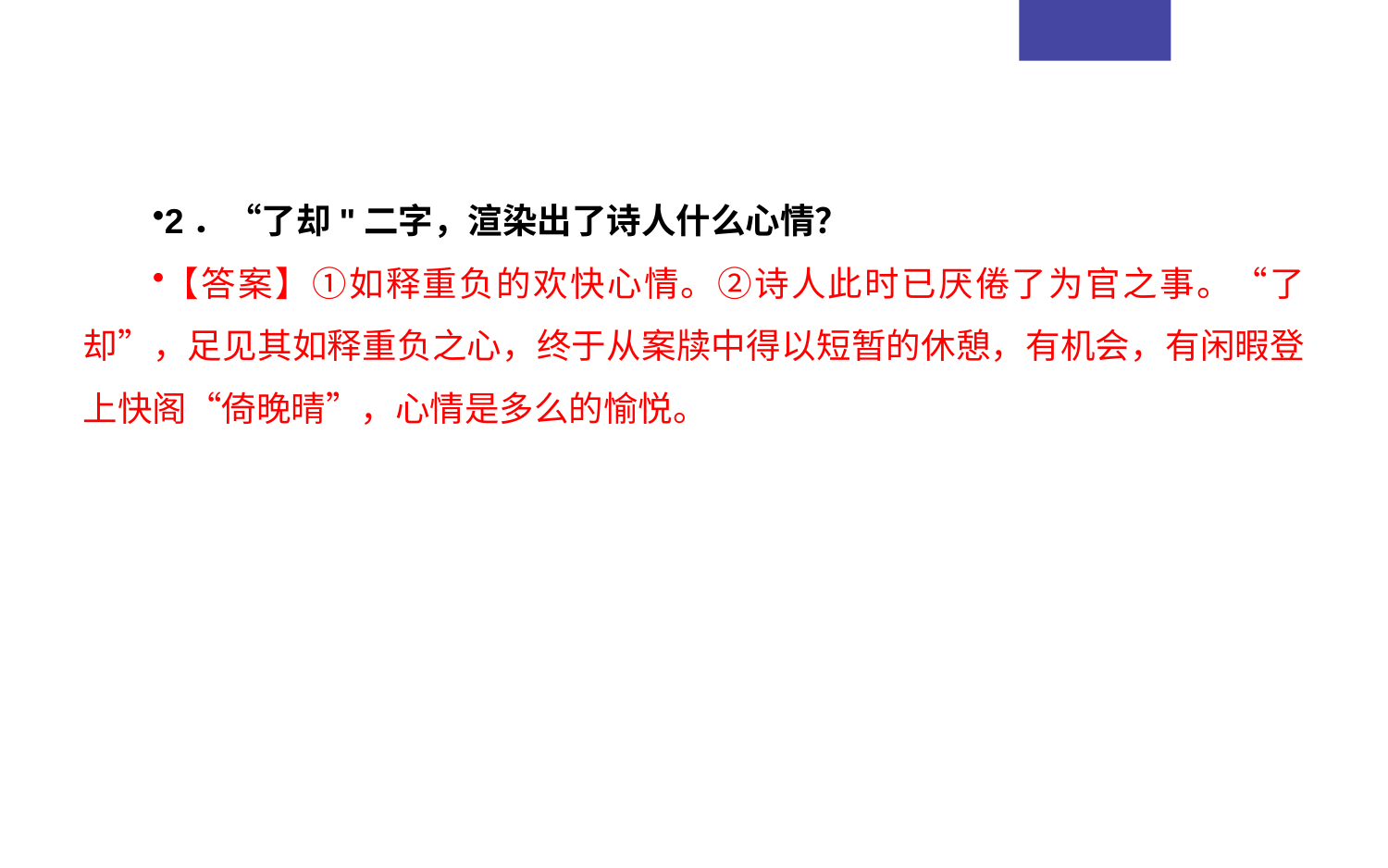

2．“了却"二字，渲染出了诗人什么心情？
【答案】①如释重负的欢快心情。②诗人此时已厌倦了为官之事。“了却”，足见其如释重负之心，终于从案牍中得以短暂的休憩，有机会，有闲暇登上快阁“倚晚晴”，心情是多么的愉悦。